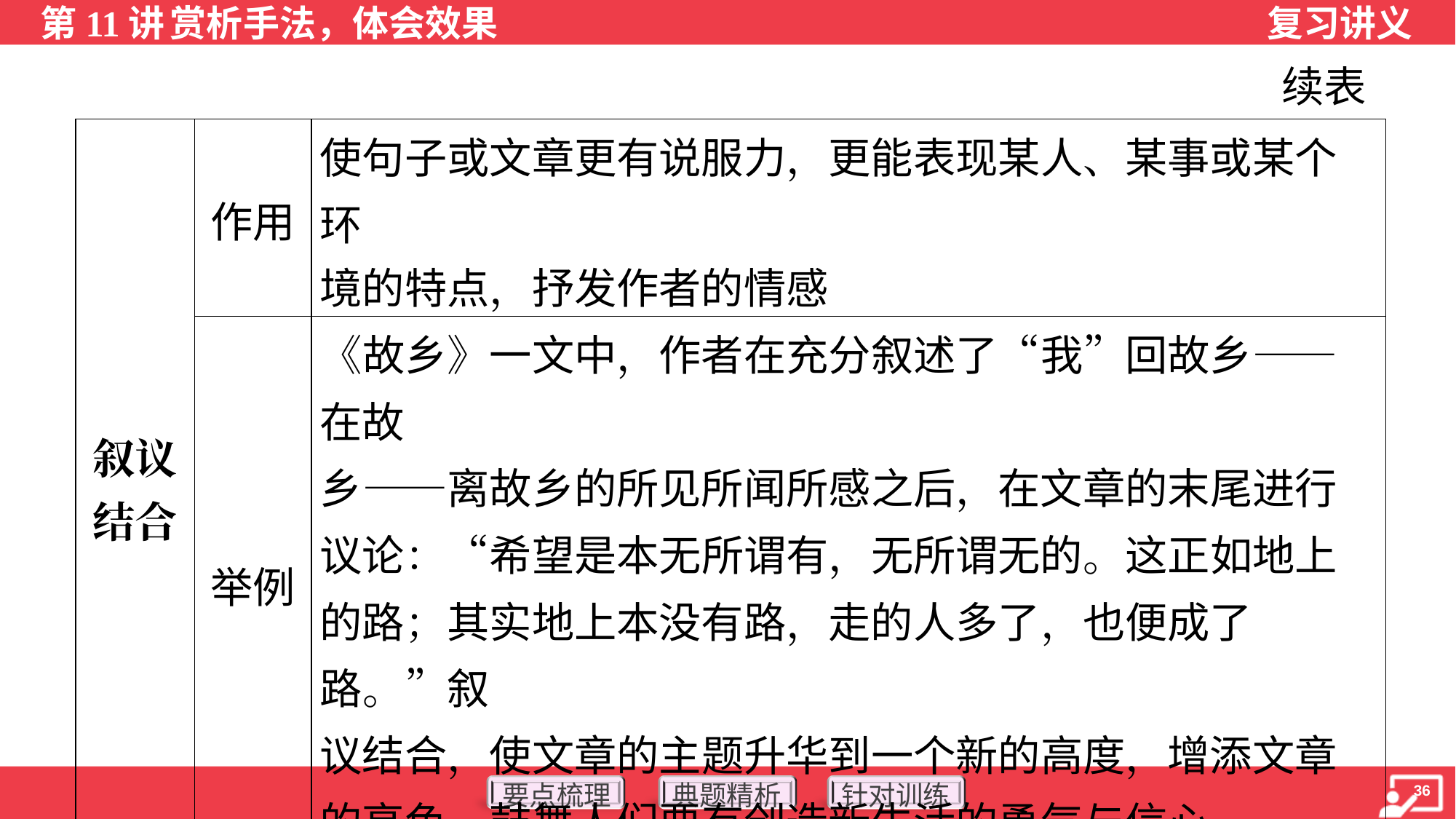

续表
| 叙议 结合 | 作用 | 使句子或文章更有说服力，更能表现某人、某事或某个环 境的特点，抒发作者的情感 |
| --- | --- | --- |
|  | 举例 | 《故乡》一文中，作者在充分叙述了“我”回故乡——在故 乡——离故乡的所见所闻所感之后，在文章的末尾进行议论：“希望是本无所谓有，无所谓无的。这正如地上的路；其实地上本没有路，走的人多了，也便成了路。”叙 议结合，使文章的主题升华到一个新的高度，增添文章的亮色，鼓舞人们要有创造新生活的勇气与信心 |